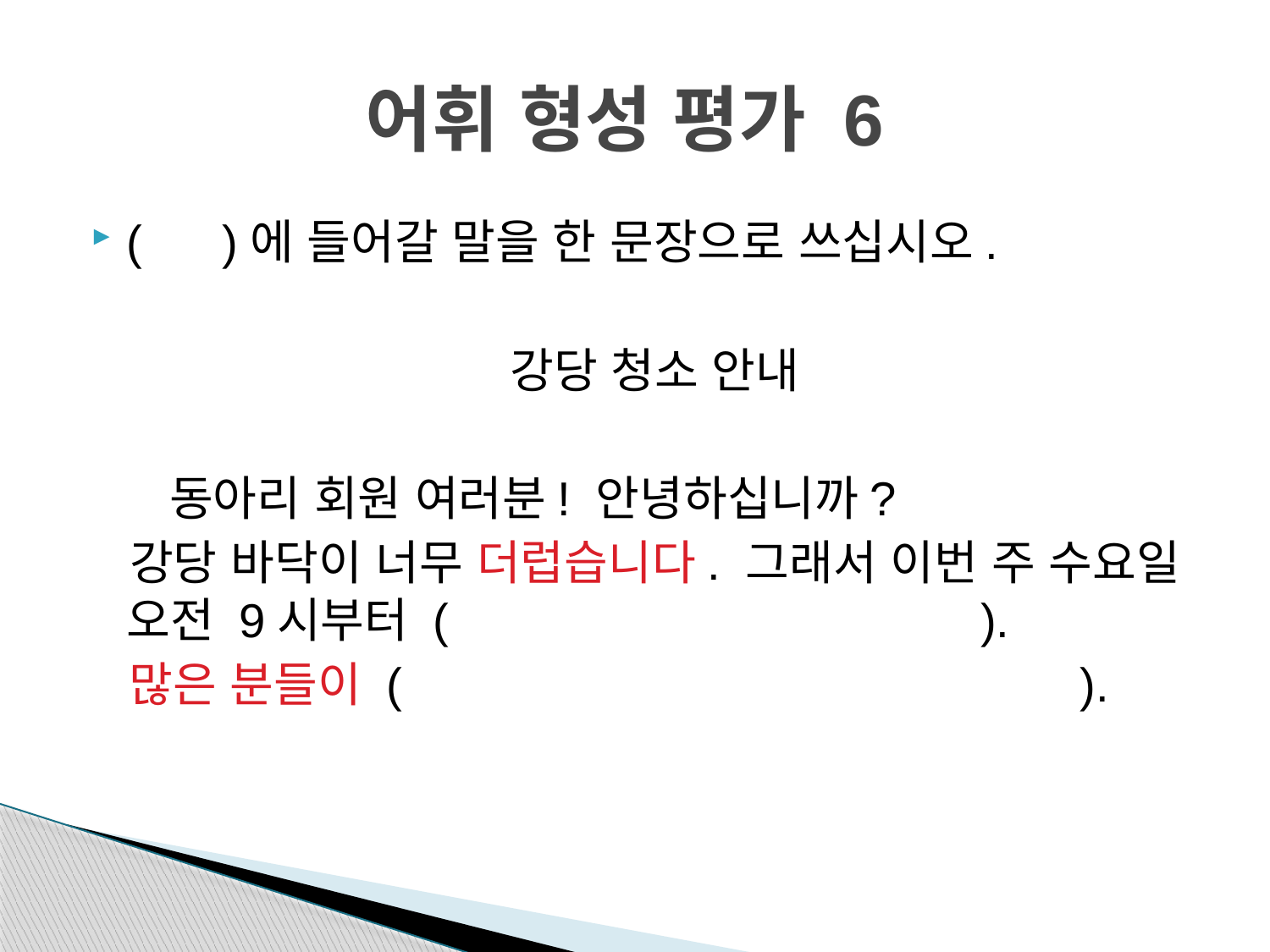

# 어휘 형성 평가 6
(      )에 들어갈 말을 한 문장으로 쓰십시오.

  강당 청소 안내

     동아리 회원 여러분! 안녕하십니까?
  강당 바닥이 너무 더럽습니다. 그래서 이번 주 수요일  오전 9시부터 (                                        ).
  많은 분들이 (                                                   ).